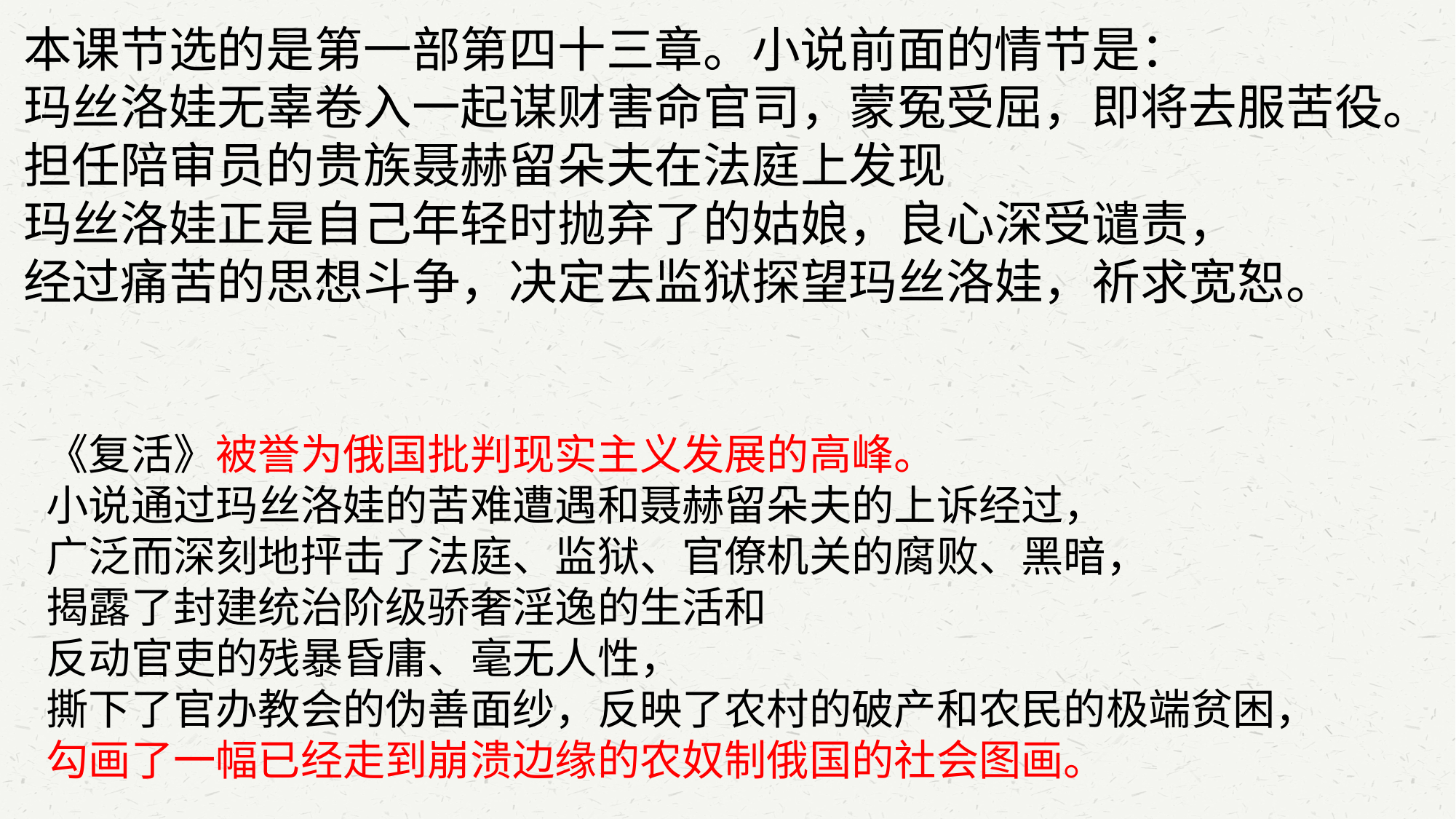

本课节选的是第一部第四十三章。小说前面的情节是：
玛丝洛娃无辜卷入一起谋财害命官司，蒙冤受屈，即将去服苦役。
担任陪审员的贵族聂赫留朵夫在法庭上发现
玛丝洛娃正是自己年轻时抛弃了的姑娘，良心深受谴责，
经过痛苦的思想斗争，决定去监狱探望玛丝洛娃，祈求宽恕。
《复活》被誉为俄国批判现实主义发展的高峰。
小说通过玛丝洛娃的苦难遭遇和聂赫留朵夫的上诉经过，
广泛而深刻地抨击了法庭、监狱、官僚机关的腐败、黑暗，
揭露了封建统治阶级骄奢淫逸的生活和
反动官吏的残暴昏庸、毫无人性，
撕下了官办教会的伪善面纱，反映了农村的破产和农民的极端贫困，
勾画了一幅已经走到崩溃边缘的农奴制俄国的社会图画。